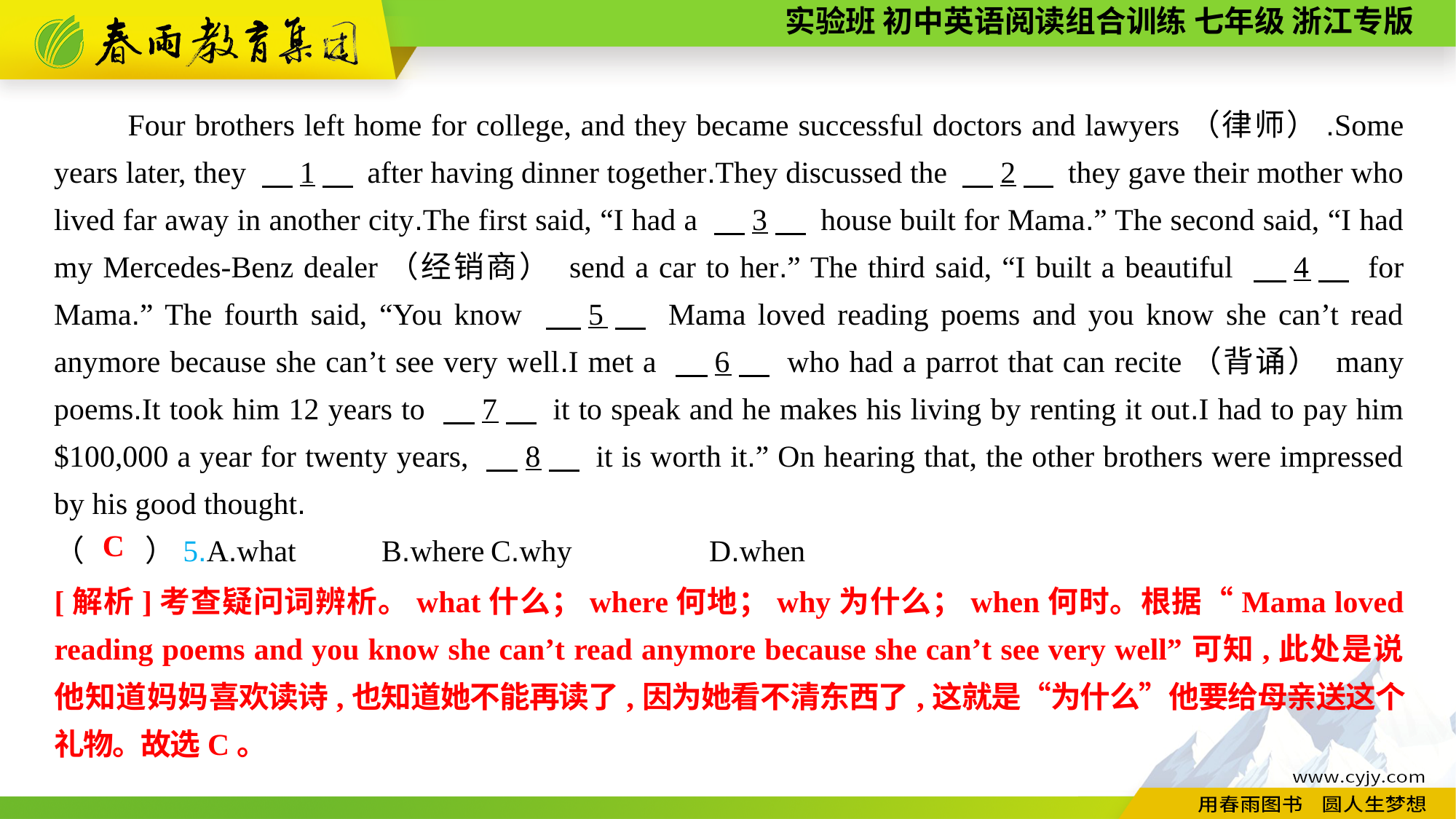

Four brothers left home for college, and they became successful doctors and lawyers（律师）.Some years later, they 　1　 after having dinner together.They discussed the 　2　 they gave their mother who lived far away in another city.The first said, “I had a 　3　 house built for Mama.” The second said, “I had my Mercedes-Benz dealer（经销商） send a car to her.” The third said, “I built a beautiful 　4　 for Mama.” The fourth said, “You know 　5　 Mama loved reading poems and you know she can’t read anymore because she can’t see very well.I met a 　6　 who had a parrot that can recite（背诵） many poems.It took him 12 years to 　7　 it to speak and he makes his living by renting it out.I had to pay him $100,000 a year for twenty years, 　8　 it is worth it.” On hearing that, the other brothers were impressed by his good thought.
（　　）5.A.what	B.where	C.why		D.when
C
[解析]考查疑问词辨析。what什么；where何地；why为什么；when何时。根据“Mama loved reading poems and you know she can’t read anymore because she can’t see very well”可知,此处是说他知道妈妈喜欢读诗,也知道她不能再读了,因为她看不清东西了,这就是“为什么”他要给母亲送这个礼物。故选C。